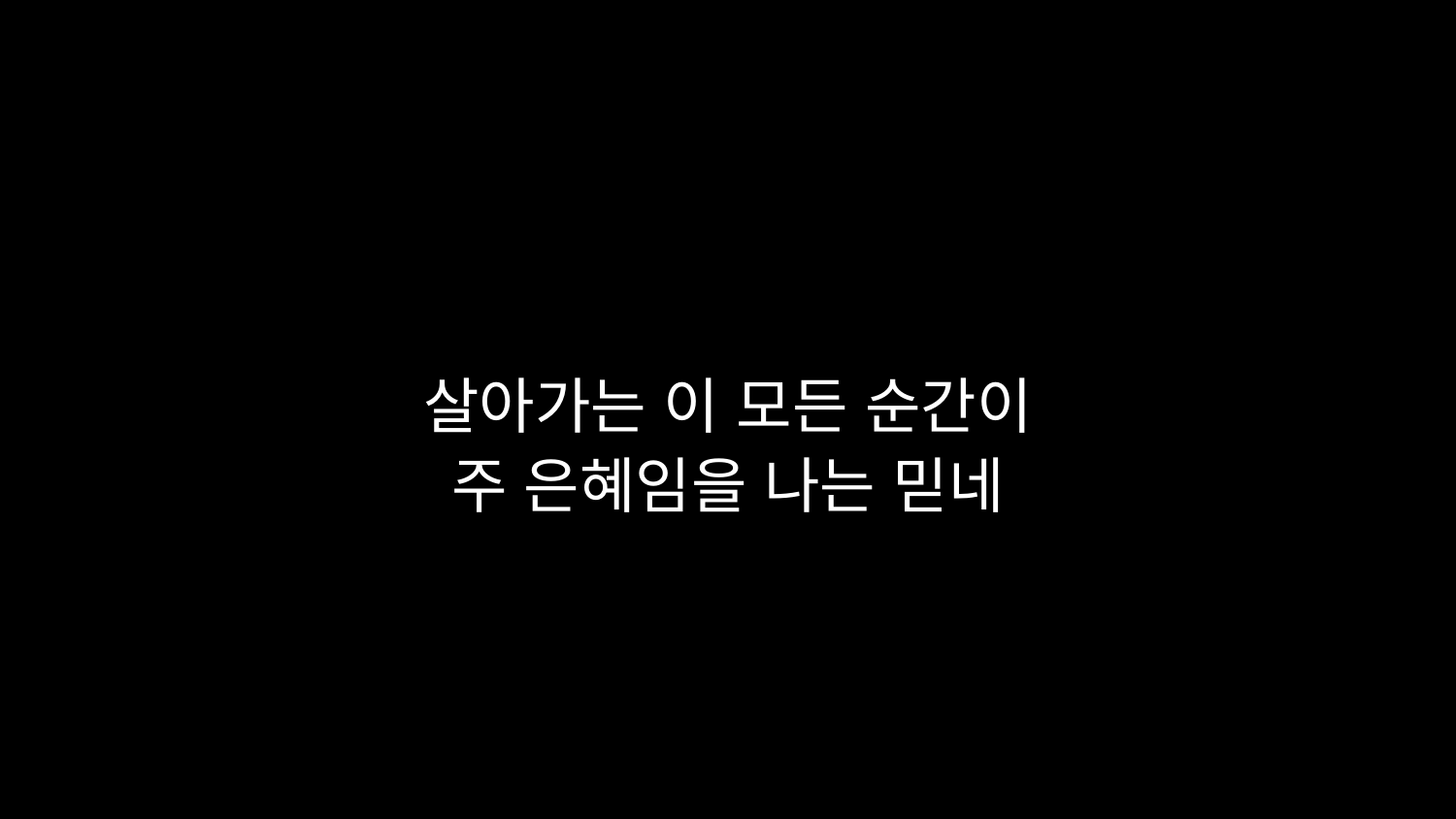

# 살아가는 이 모든 순간이 주 은혜임을 나는 믿네